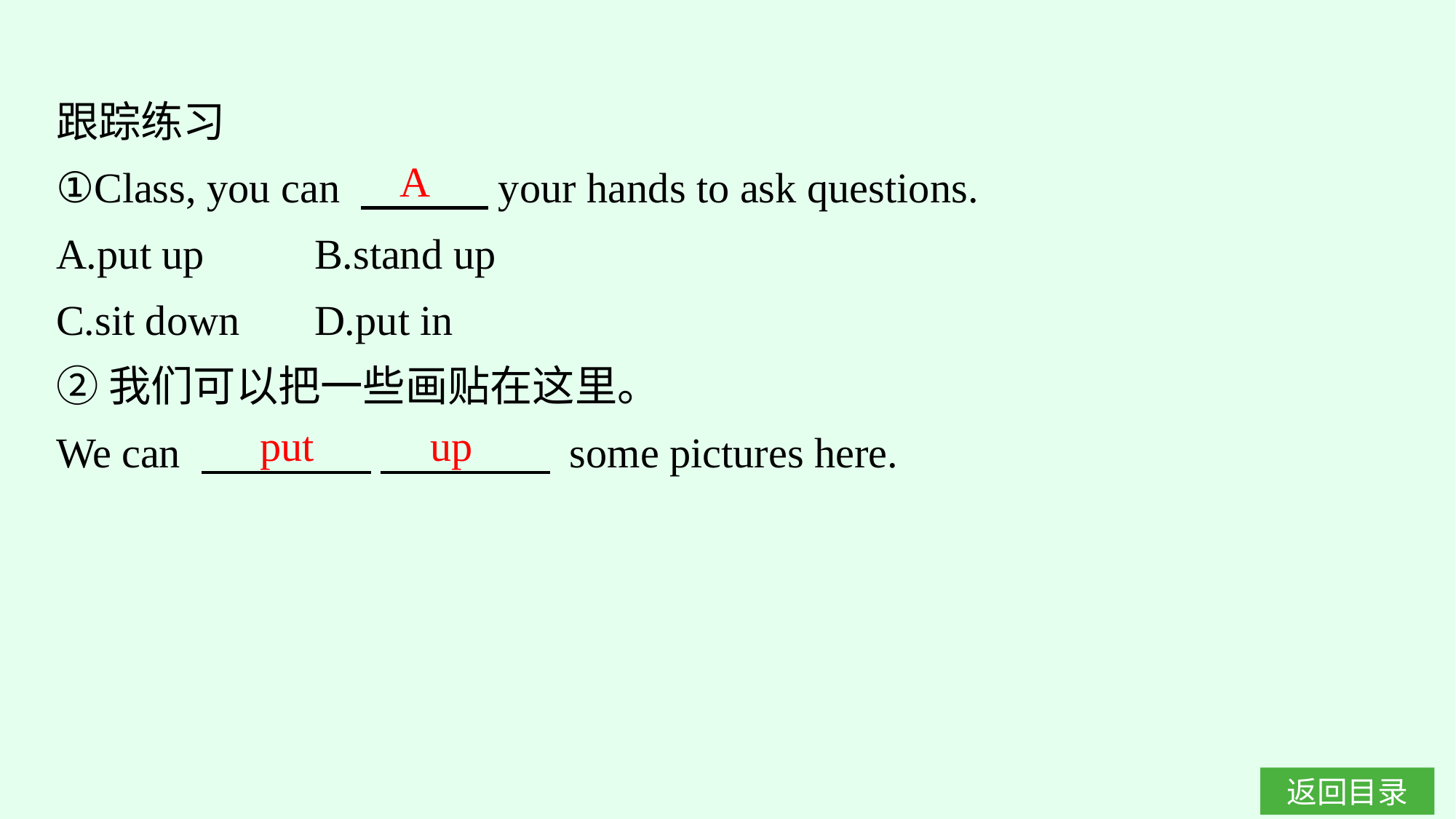

跟踪练习
①Class, you can 　　　your hands to ask questions.
A.put up	B.stand up
C.sit down	D.put in
②我们可以把一些画贴在这里。
We can 　　　　 　　　　 some pictures here.
A
put           up